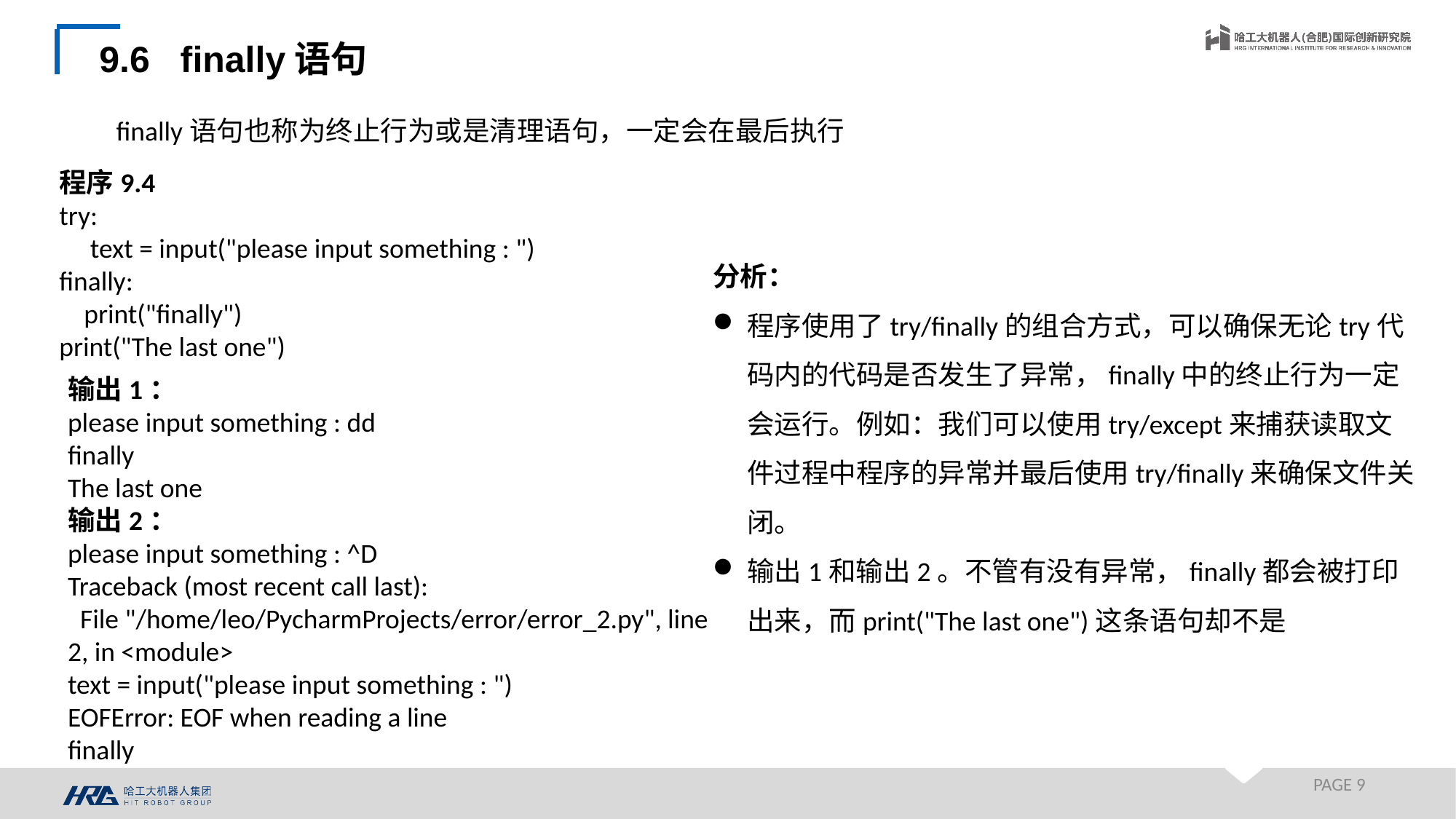

9.6   finally语句
finally语句也称为终止行为或是清理语句，一定会在最后执行
程序9.4
try:
     text = input("please input something : ")
finally:
    print("finally")
print("The last one")
分析：
程序使用了try/finally的组合方式，可以确保无论try代码内的代码是否发生了异常，finally中的终止行为一定会运行。例如：我们可以使用try/except来捕获读取文件过程中程序的异常并最后使用try/finally来确保文件关闭。
输出1和输出2。不管有没有异常，finally都会被打印出来，而print("The last one")这条语句却不是
输出1：
please input something : dd
finally
The last one
输出2：
please input something : ^D
Traceback (most recent call last):
  File "/home/leo/PycharmProjects/error/error_2.py", line 2, in <module>
text = input("please input something : ")
EOFError: EOF when reading a line
finally